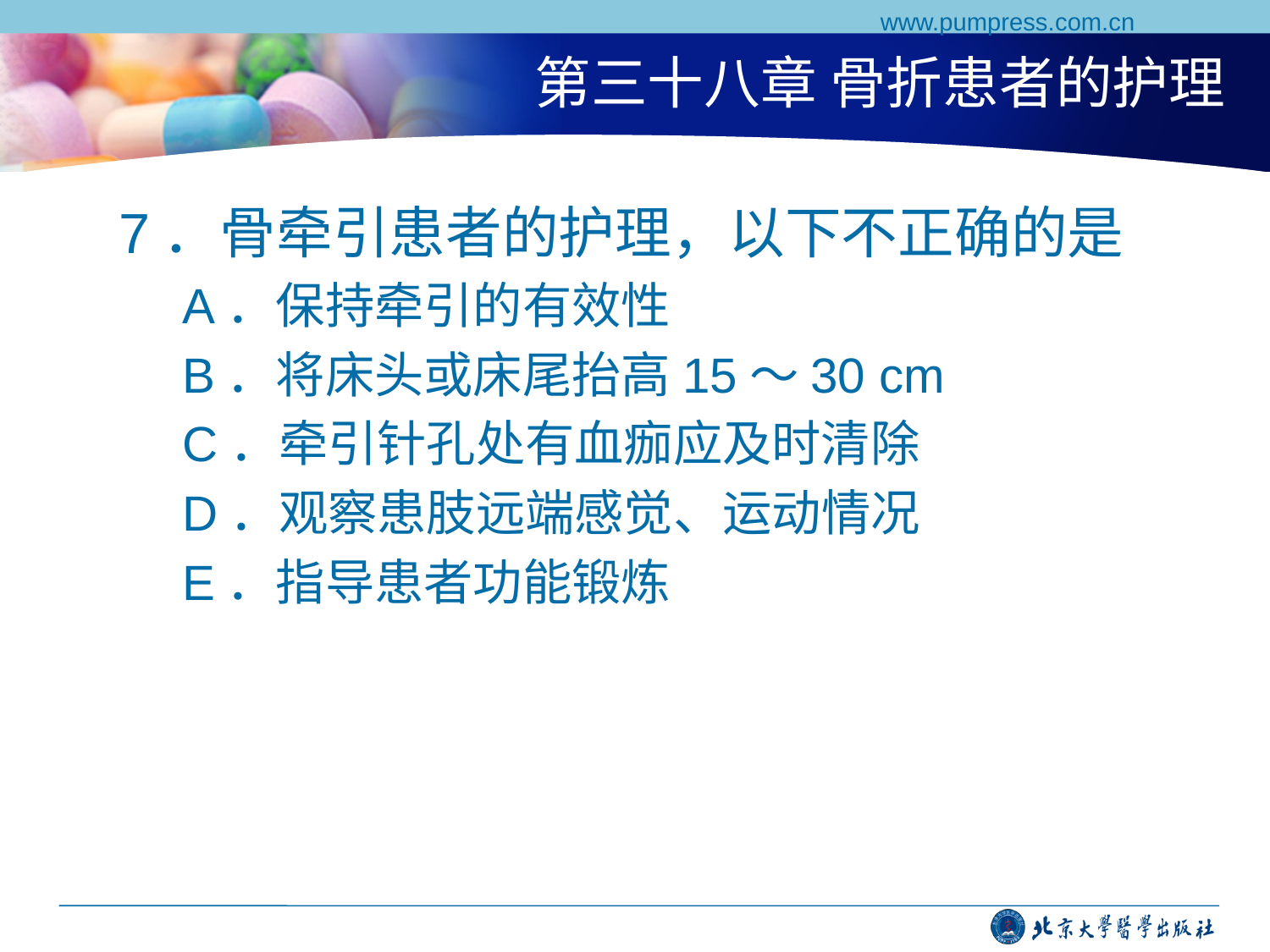

www.pumpress.com.cn
# 第三十八章 骨折患者的护理
7．骨牵引患者的护理，以下不正确的是
A．保持牵引的有效性
B．将床头或床尾抬高15～30 cm
C．牵引针孔处有血痂应及时清除
D．观察患肢远端感觉、运动情况
E．指导患者功能锻炼